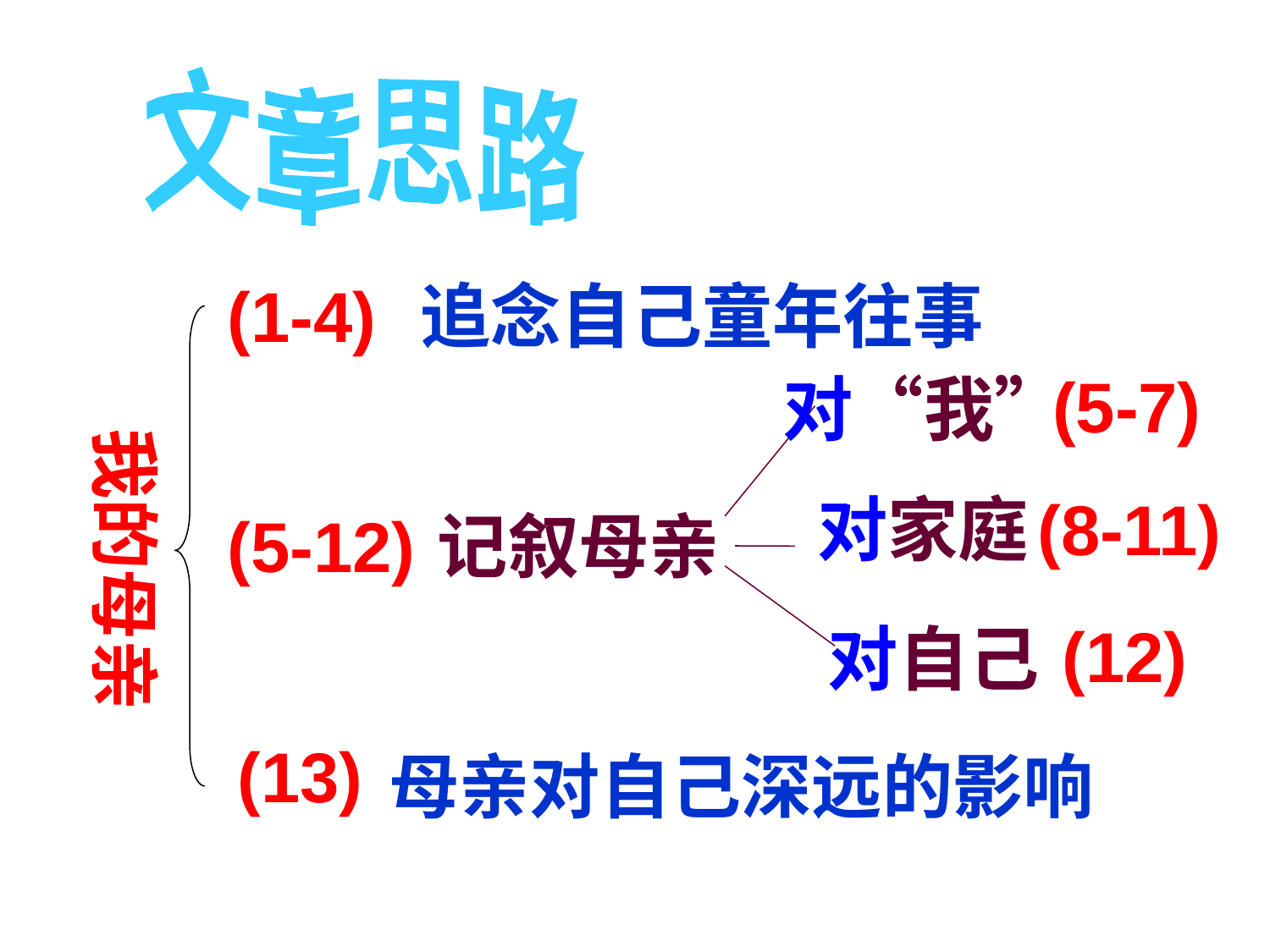

文章思路
(1-4)
追念自己童年往事zx````xk

(5-7)
对“我”

我的母亲
对家庭
(8-11)
(5-12)
记叙母亲

(12)
对自己
(13)
母亲对自己深远的影响